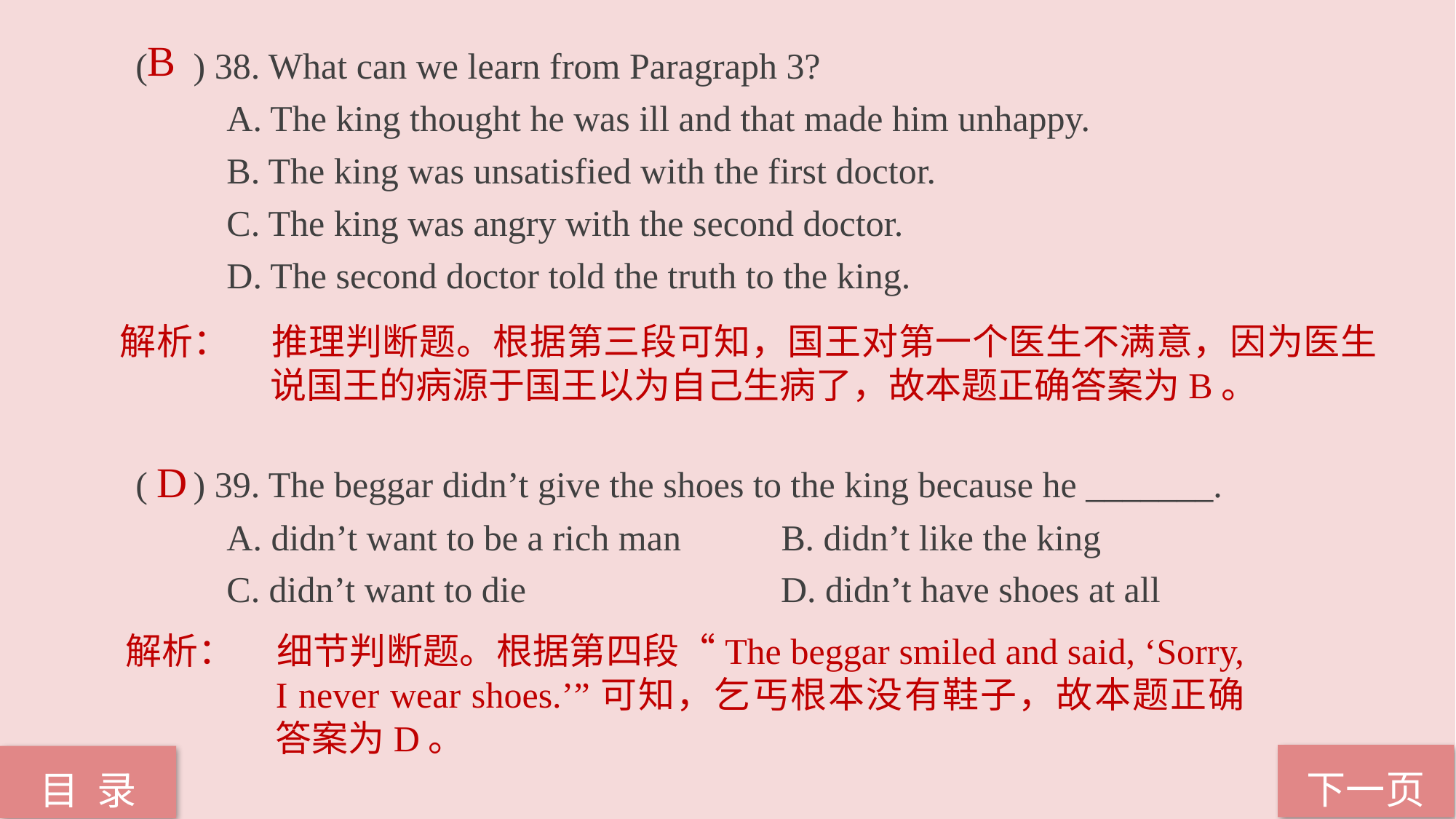

B
(     ) 38. What can we learn from Paragraph 3?
          A. The king thought he was ill and that made him unhappy.
          B. The king was unsatisfied with the first doctor.
          C. The king was angry with the second doctor.
          D. The second doctor told the truth to the king.

(     ) 39. The beggar didn’t give the shoes to the king because he _______.
          A. didn’t want to be a rich man           B. didn’t like the king
          C. didn’t want to die                            D. didn’t have shoes at all
解析：	推理判断题。根据第三段可知，国王对第一个医生不满意，因为医生说国王的病源于国王以为自己生病了，故本题正确答案为B。
D
解析：	细节判断题。根据第四段“The beggar smiled and said, ‘Sorry, I never wear shoes.’”可知，乞丐根本没有鞋子，故本题正确答案为D。